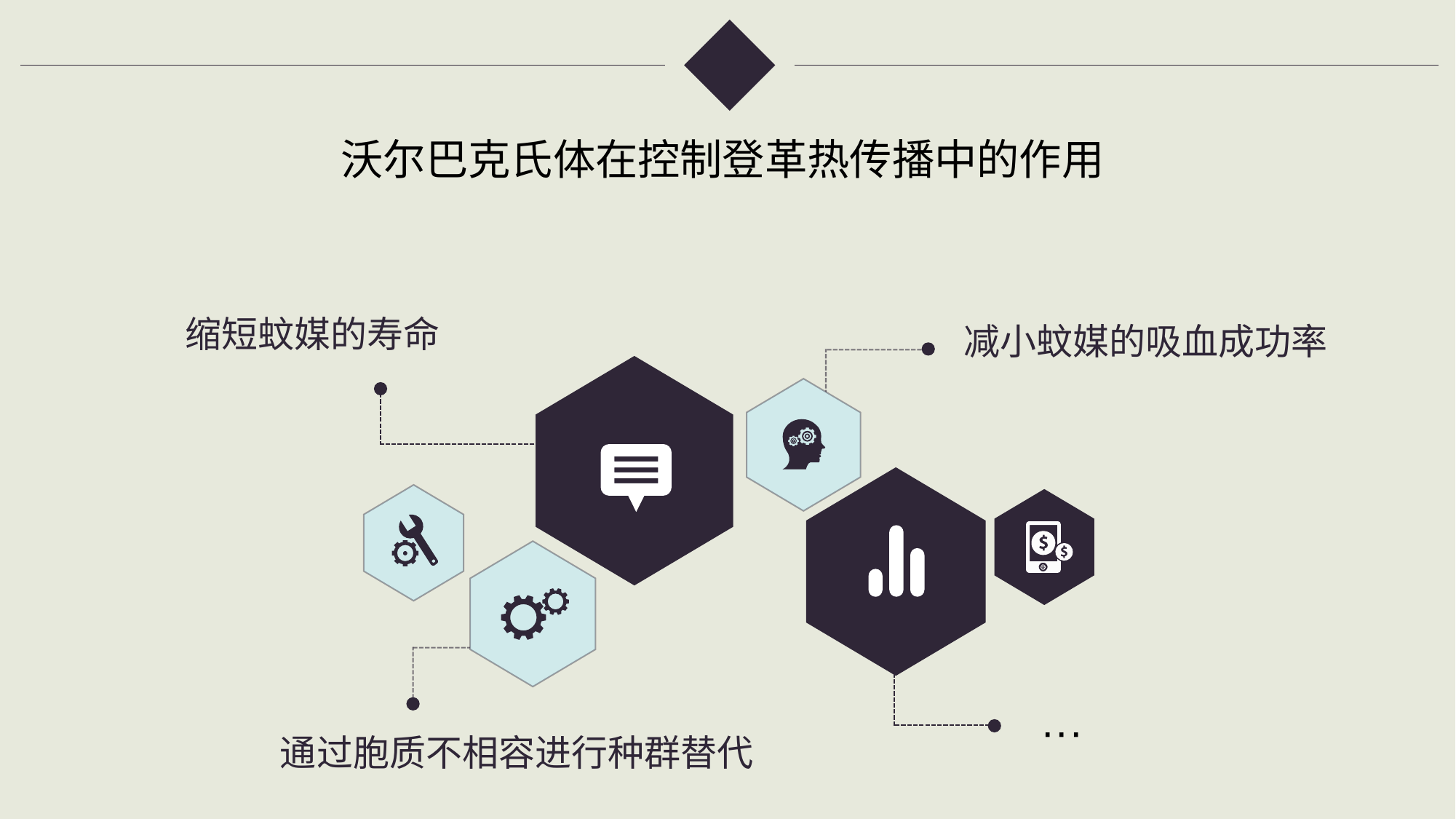

沃尔巴克氏体在控制登革热传播中的作用

缩短蚊媒的寿命
减小蚊媒的吸血成功率

···

通过胞质不相容进行种群替代